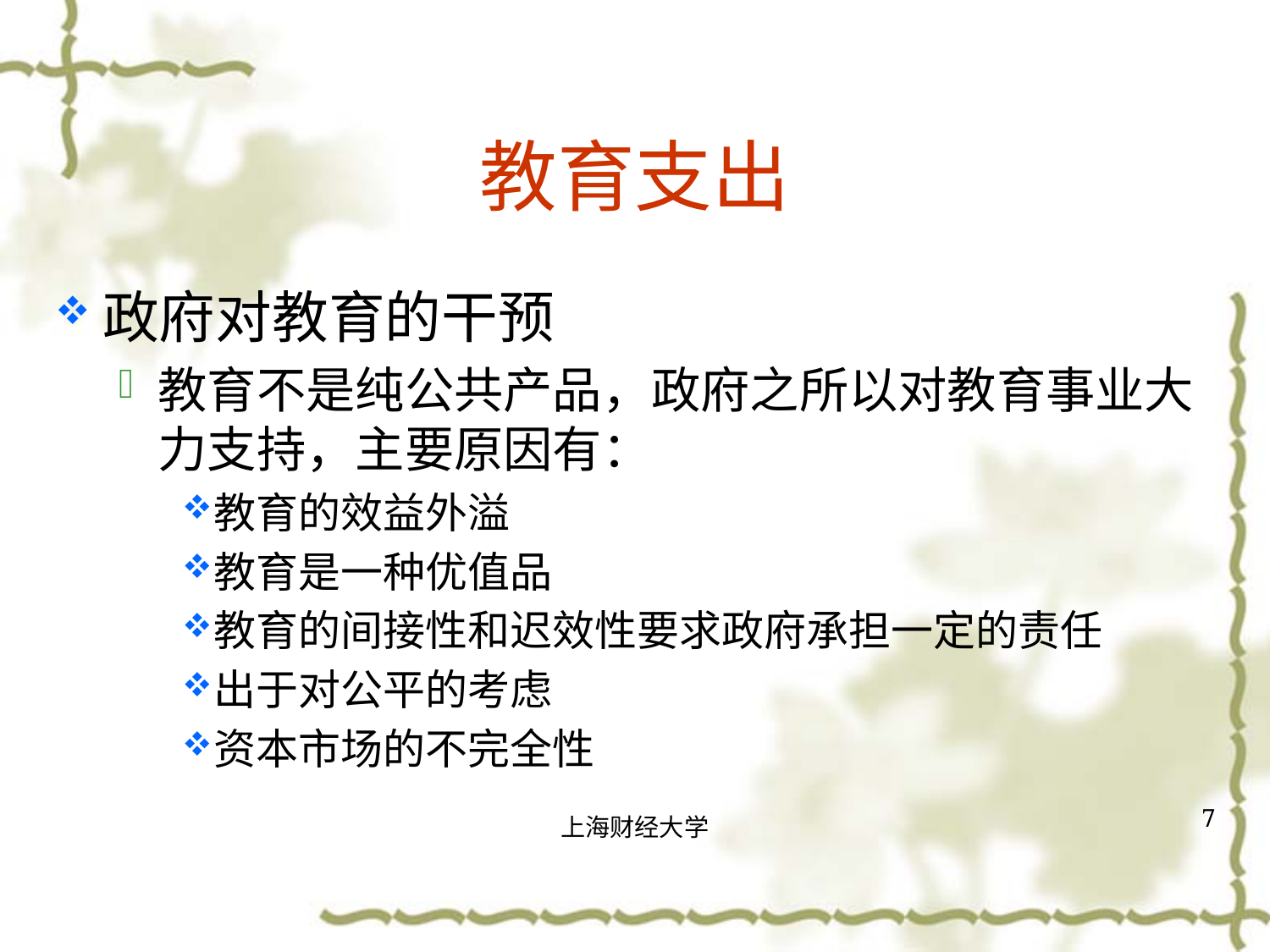

# 教育支出
政府对教育的干预
教育不是纯公共产品，政府之所以对教育事业大力支持，主要原因有：
教育的效益外溢
教育是一种优值品
教育的间接性和迟效性要求政府承担一定的责任
出于对公平的考虑
资本市场的不完全性
7
上海财经大学